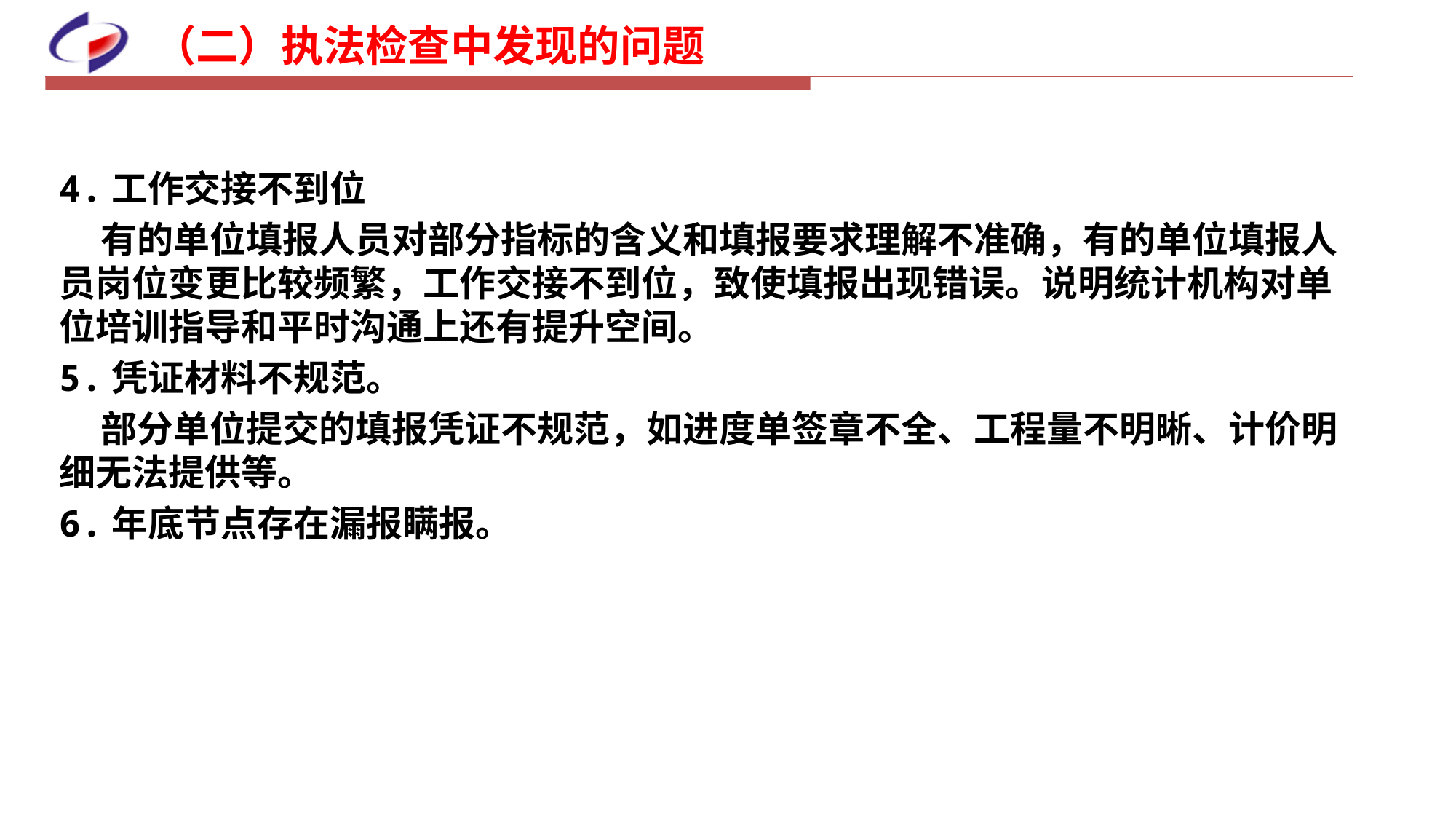

（二）执法检查中发现的问题
4.工作交接不到位
    有的单位填报人员对部分指标的含义和填报要求理解不准确，有的单位填报人员岗位变更比较频繁，工作交接不到位，致使填报出现错误。说明统计机构对单位培训指导和平时沟通上还有提升空间。
5.凭证材料不规范。
    部分单位提交的填报凭证不规范，如进度单签章不全、工程量不明晰、计价明细无法提供等。
6.年底节点存在漏报瞒报。